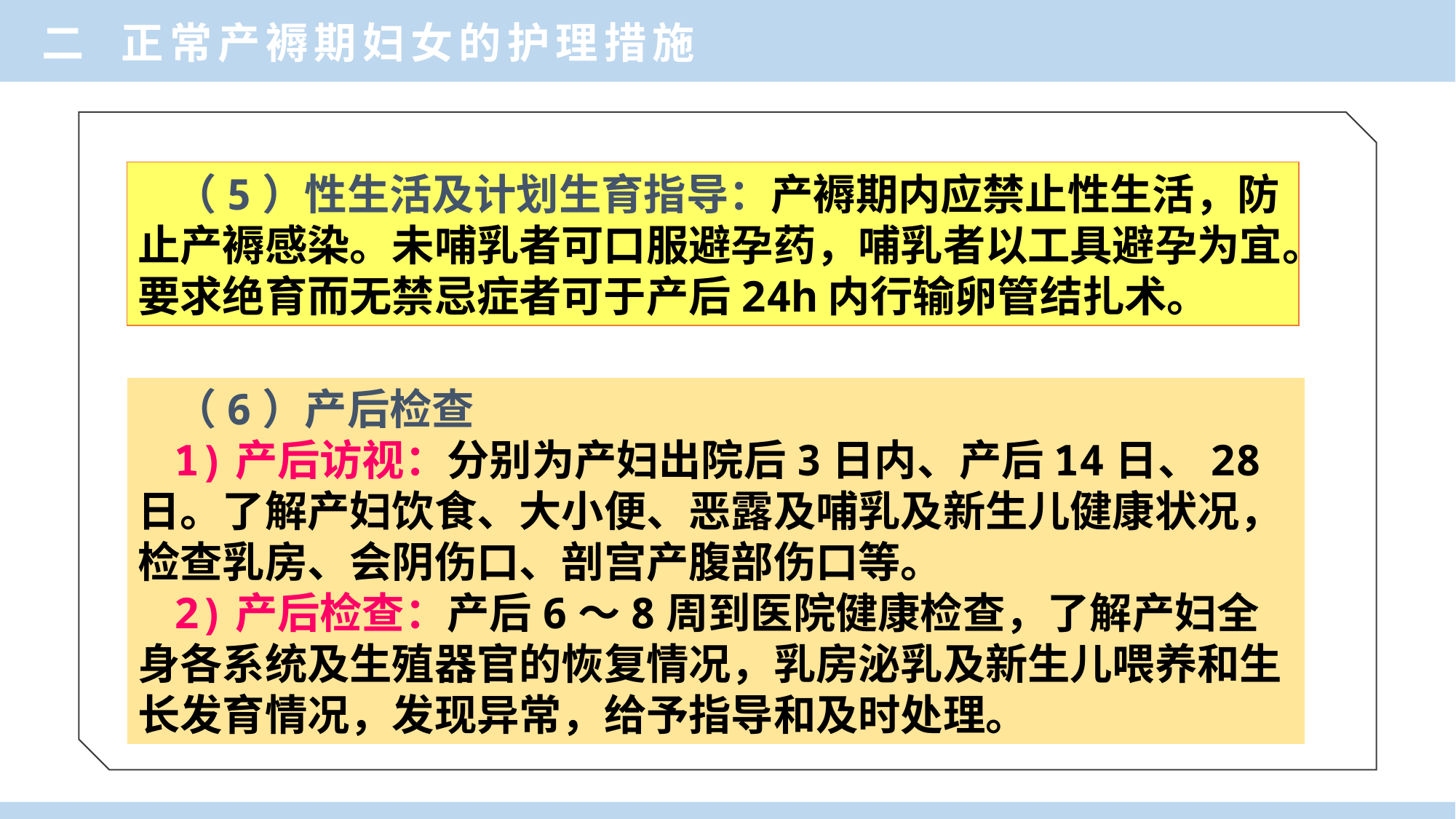

二  正常产褥期妇女的护理措施

（5）性生活及计划生育指导：产褥期内应禁止性生活，防止产褥感染。未哺乳者可口服避孕药，哺乳者以工具避孕为宜。要求绝育而无禁忌症者可于产后24h内行输卵管结扎术。
（6）产后检查
1)产后访视：分别为产妇出院后3日内、产后14日、28日。了解产妇饮食、大小便、恶露及哺乳及新生儿健康状况，检查乳房、会阴伤口、剖宫产腹部伤口等。
2)产后检查：产后6～8周到医院健康检查，了解产妇全身各系统及生殖器官的恢复情况，乳房泌乳及新生儿喂养和生长发育情况，发现异常，给予指导和及时处理。